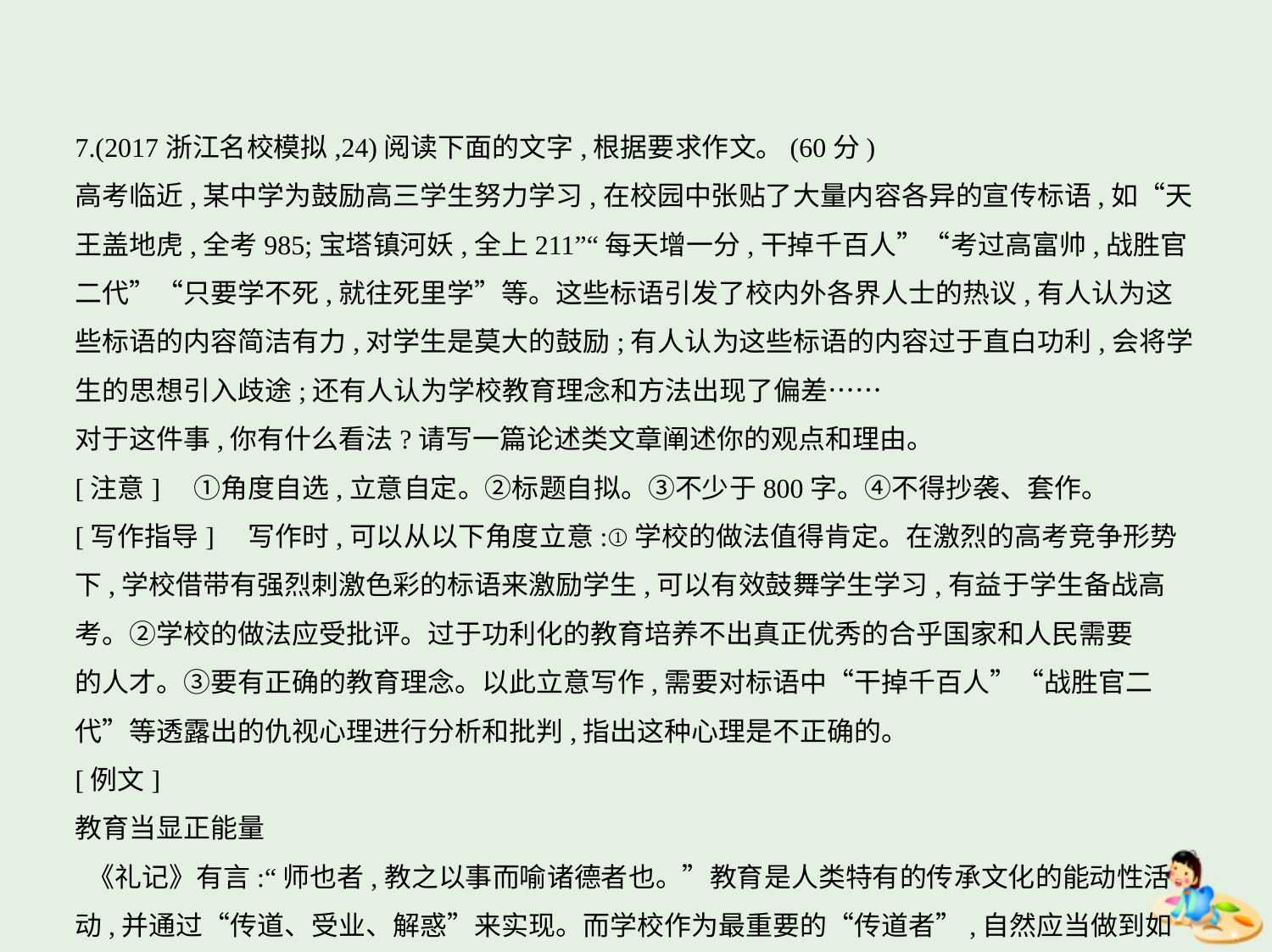

7.(2017浙江名校模拟,24)阅读下面的文字,根据要求作文。(60分)
高考临近,某中学为鼓励高三学生努力学习,在校园中张贴了大量内容各异的宣传标语,如“天
王盖地虎,全考985;宝塔镇河妖,全上211”“每天增一分,干掉千百人”“考过高富帅,战胜官
二代”“只要学不死,就往死里学”等。这些标语引发了校内外各界人士的热议,有人认为这
些标语的内容简洁有力,对学生是莫大的鼓励;有人认为这些标语的内容过于直白功利,会将学
生的思想引入歧途;还有人认为学校教育理念和方法出现了偏差……
对于这件事,你有什么看法?请写一篇论述类文章阐述你的观点和理由。
[注意]　①角度自选,立意自定。②标题自拟。③不少于800字。④不得抄袭、套作。
[写作指导]　写作时,可以从以下角度立意:①学校的做法值得肯定。在激烈的高考竞争形势
下,学校借带有强烈刺激色彩的标语来激励学生,可以有效鼓舞学生学习,有益于学生备战高
考。②学校的做法应受批评。过于功利化的教育培养不出真正优秀的合乎国家和人民需要
的人才。③要有正确的教育理念。以此立意写作,需要对标语中“干掉千百人”“战胜官二
代”等透露出的仇视心理进行分析和批判,指出这种心理是不正确的。
[例文]
教育当显正能量
 《礼记》有言:“师也者,教之以事而喻诸德者也。”教育是人类特有的传承文化的能动性活
动,并通过“传道、受业、解惑”来实现。而学校作为最重要的“传道者”,自然应当做到如